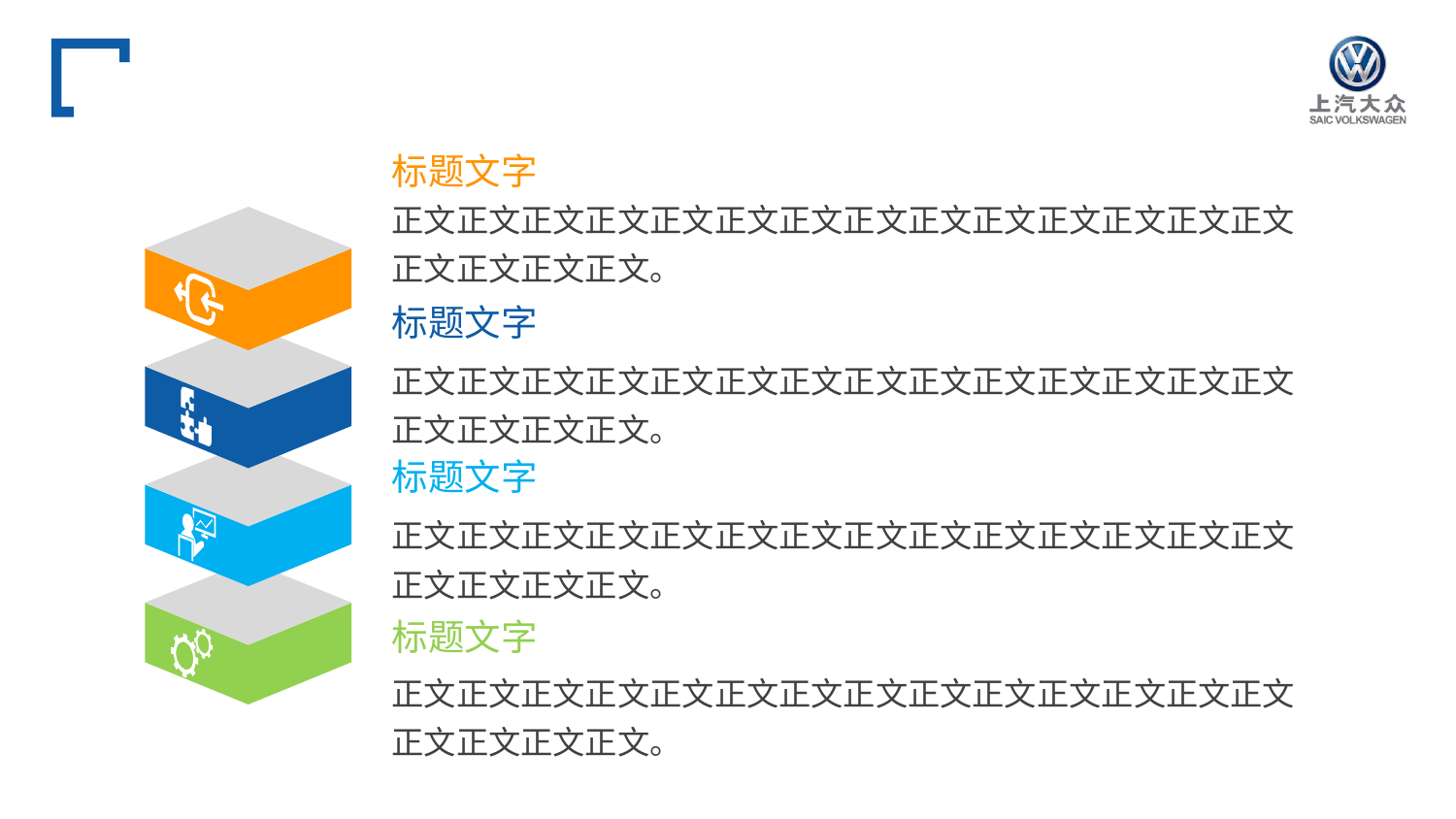

#
标题文字
正文正文正文正文正文正文正文正文正文正文正文正文正文正文正文正文正文正文。

标题文字
正文正文正文正文正文正文正文正文正文正文正文正文正文正文正文正文正文正文。
标题文字
正文正文正文正文正文正文正文正文正文正文正文正文正文正文正文正文正文正文。
标题文字
正文正文正文正文正文正文正文正文正文正文正文正文正文正文正文正文正文正文。